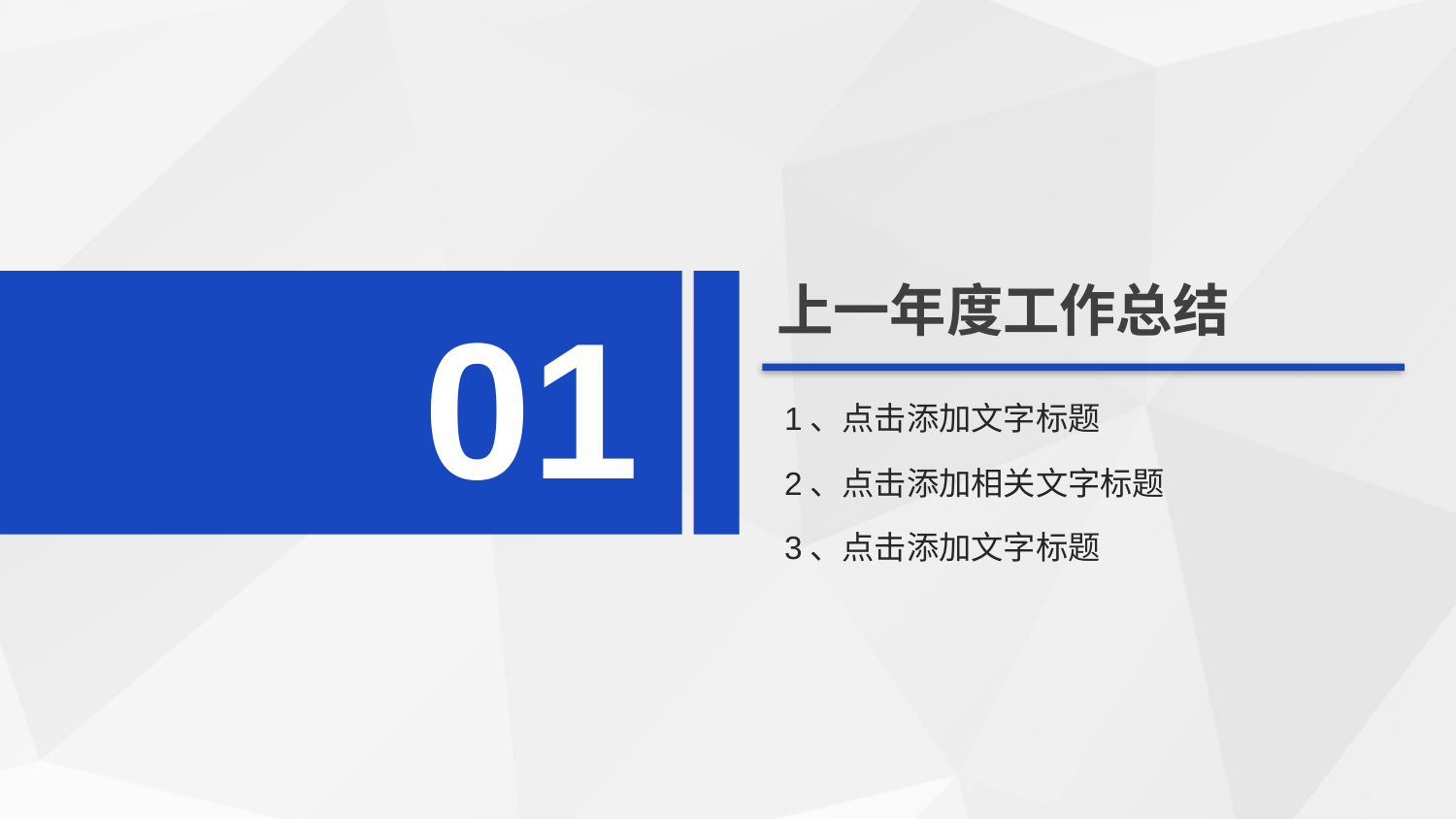

上一年度工作总结
01

1、点击添加文字标题
2、点击添加相关文字标题
3、点击添加文字标题